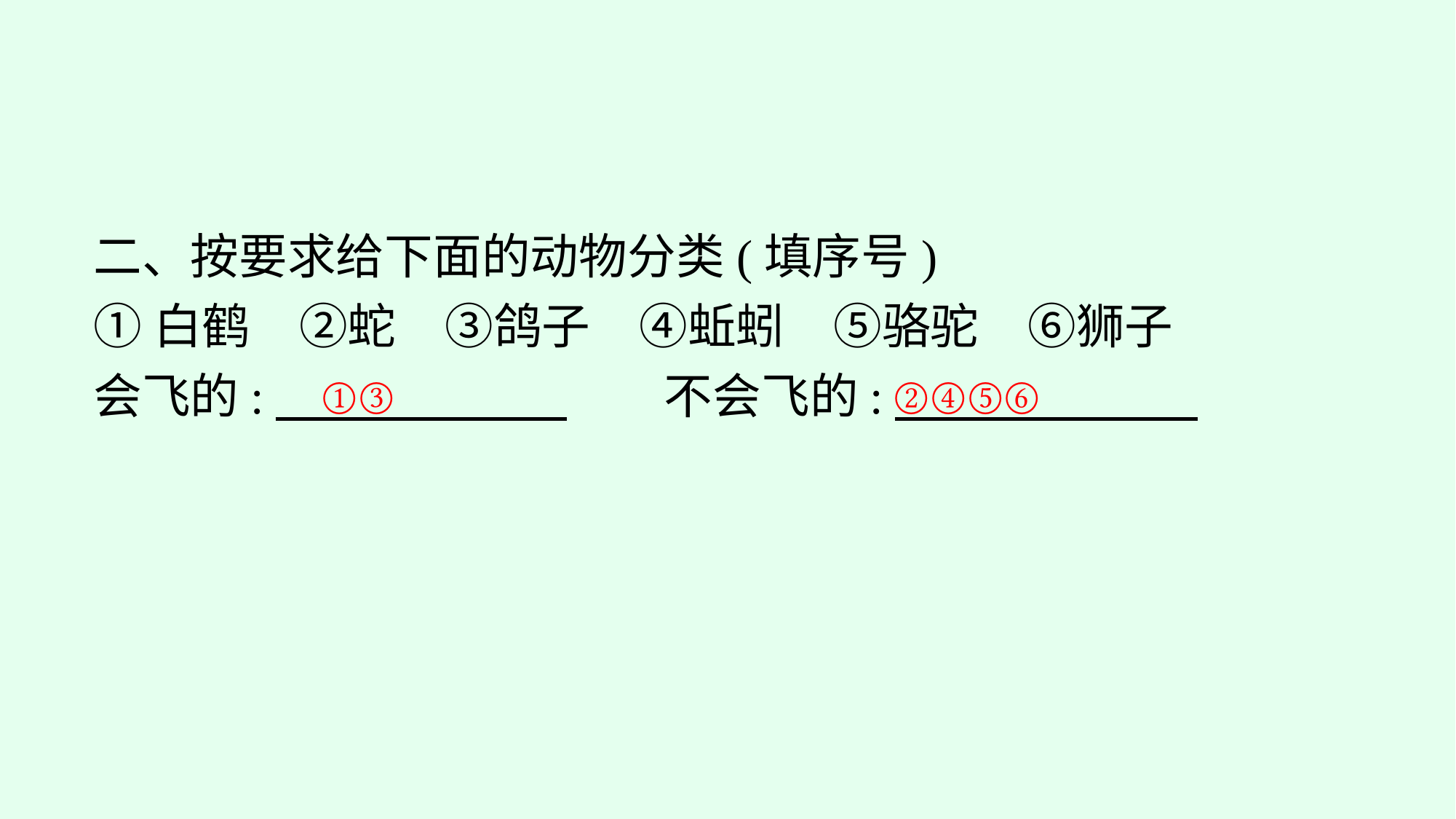

二、按要求给下面的动物分类(填序号)
①白鹤　②蛇　③鸽子　④蚯蚓　⑤骆驼　⑥狮子
会飞的:　　　　　　　　不会飞的:
①③
②④⑤⑥